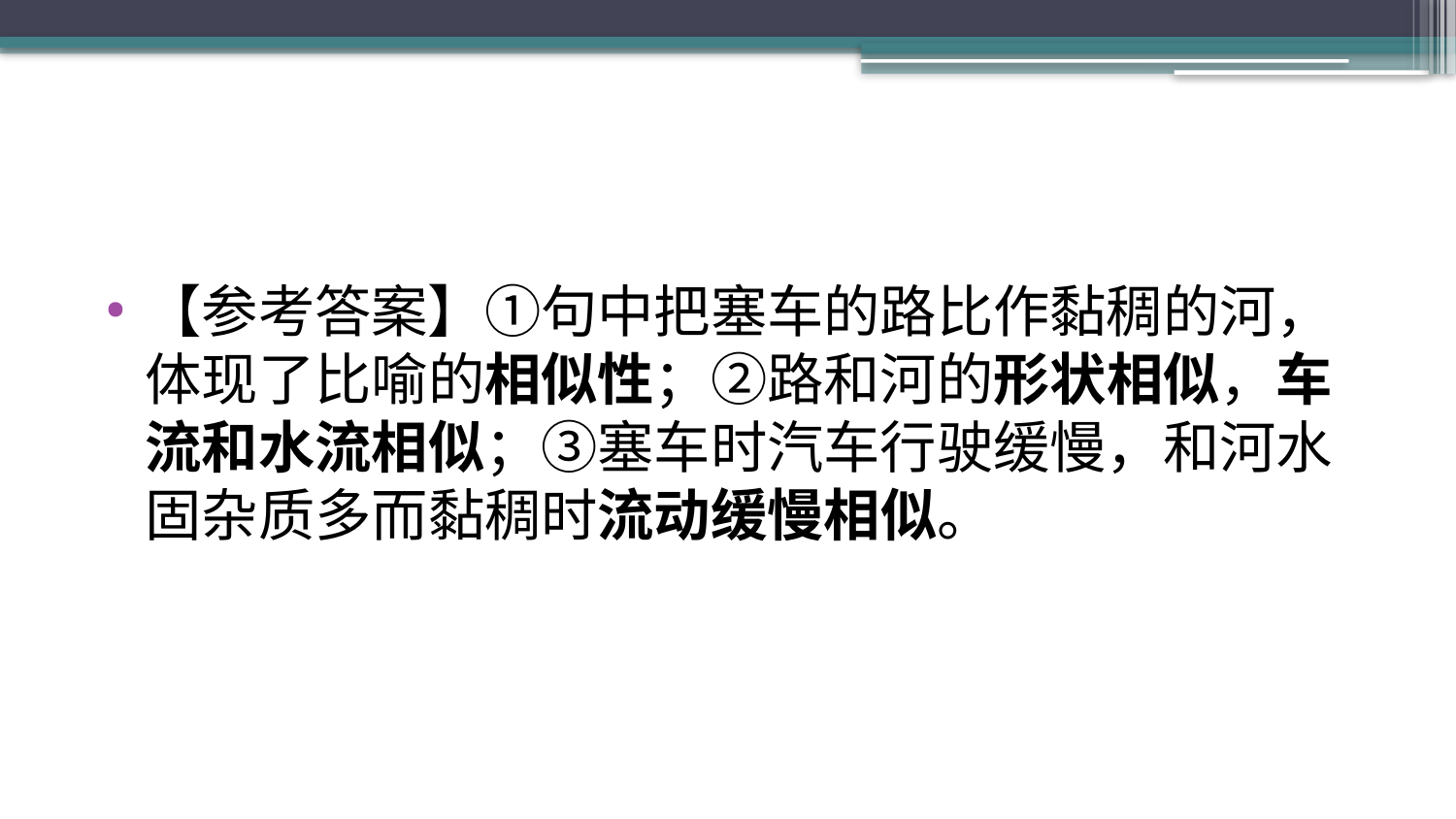

#
【参考答案】①句中把塞车的路比作黏稠的河，体现了比喻的相似性；②路和河的形状相似，车流和水流相似；③塞车时汽车行驶缓慢，和河水固杂质多而黏稠时流动缓慢相似。